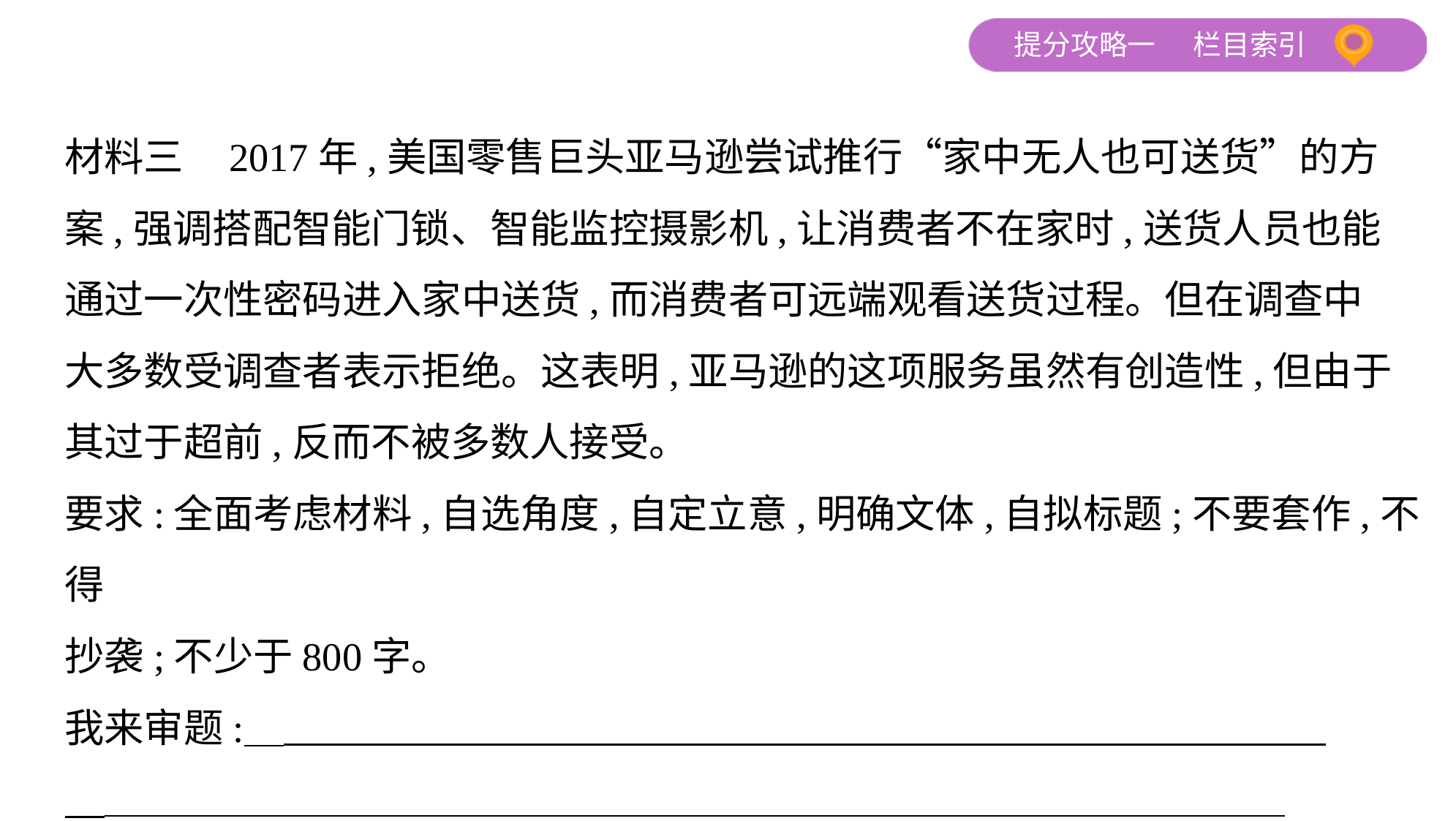

材料三    2017年,美国零售巨头亚马逊尝试推行“家中无人也可送货”的方
案,强调搭配智能门锁、智能监控摄影机,让消费者不在家时,送货人员也能
通过一次性密码进入家中送货,而消费者可远端观看送货过程。但在调查中
大多数受调查者表示拒绝。这表明,亚马逊的这项服务虽然有创造性,但由于
其过于超前,反而不被多数人接受。
要求:全面考虑材料,自选角度,自定立意,明确文体,自拟标题;不要套作,不得
抄袭;不少于800字。
我来审题: